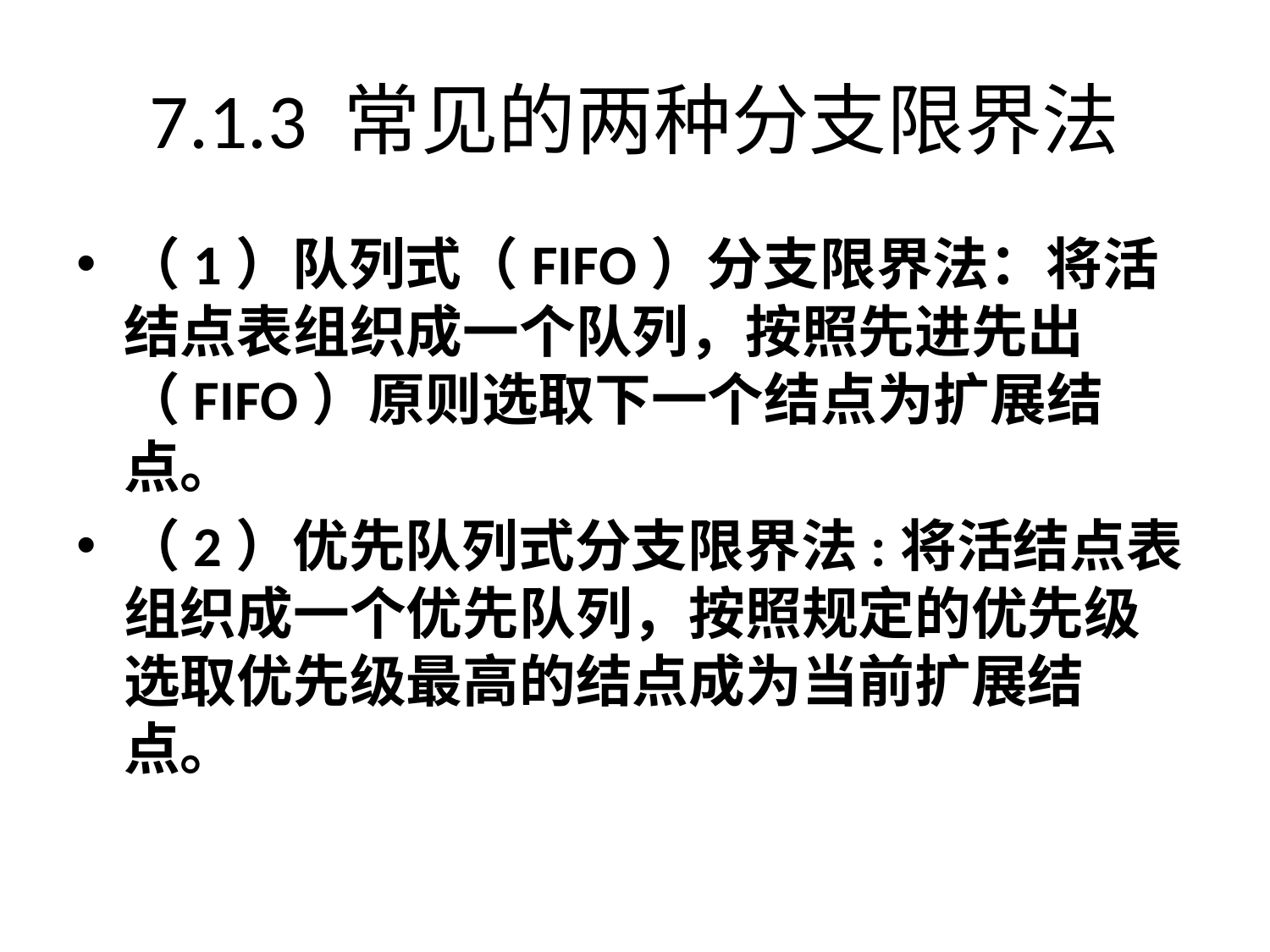

# 7.1.3 常见的两种分支限界法
（1）队列式（FIFO）分支限界法：将活结点表组织成一个队列，按照先进先出（FIFO）原则选取下一个结点为扩展结点。
（2）优先队列式分支限界法:将活结点表组织成一个优先队列，按照规定的优先级选取优先级最高的结点成为当前扩展结点。